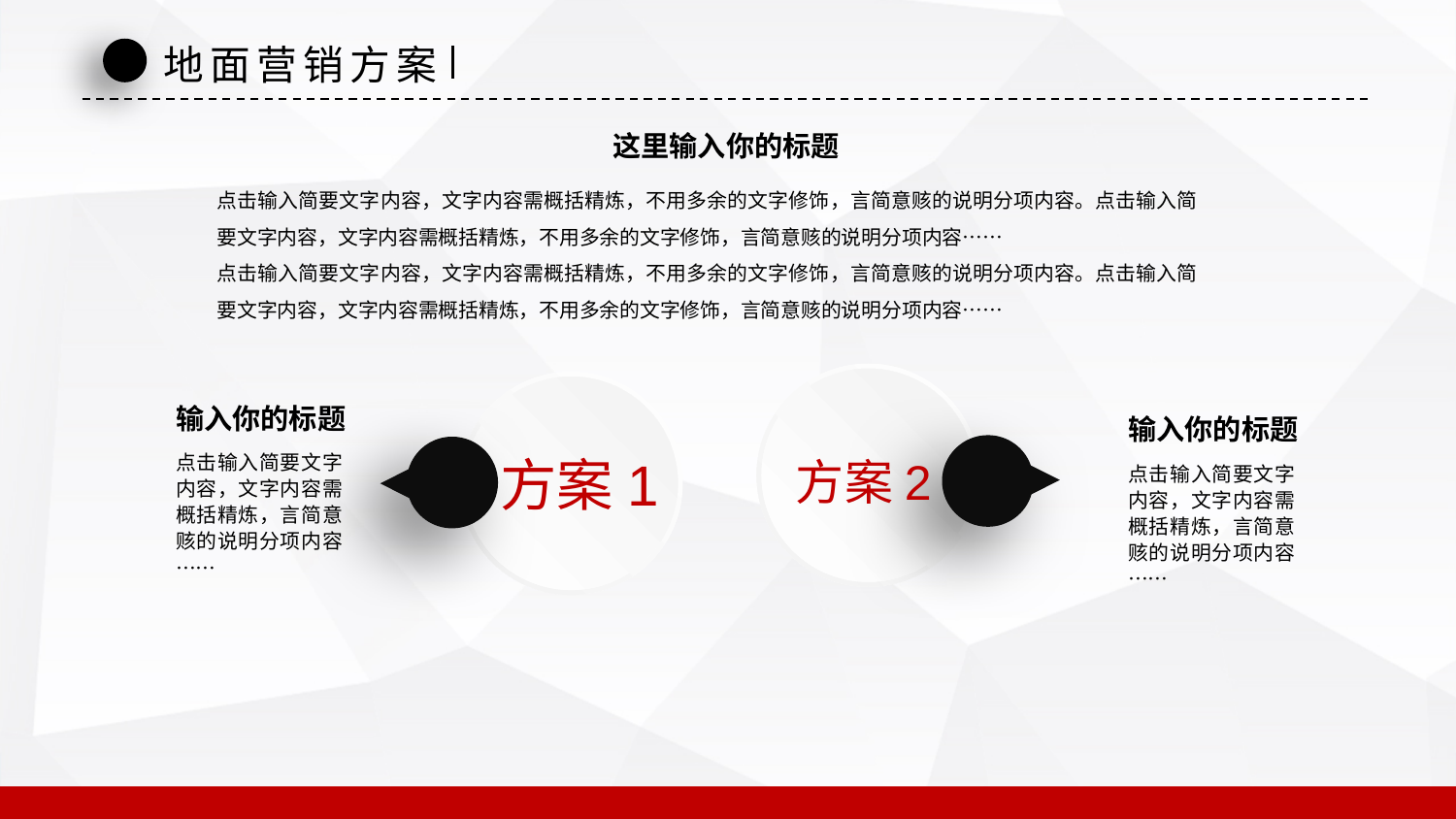

地面营销方案

这里输入你的标题
点击输入简要文字内容，文字内容需概括精炼，不用多余的文字修饰，言简意赅的说明分项内容。点击输入简要文字内容，文字内容需概括精炼，不用多余的文字修饰，言简意赅的说明分项内容……
点击输入简要文字内容，文字内容需概括精炼，不用多余的文字修饰，言简意赅的说明分项内容。点击输入简要文字内容，文字内容需概括精炼，不用多余的文字修饰，言简意赅的说明分项内容……

输入你的标题
输入你的标题

方案1
方案2
点击输入简要文字内容，文字内容需概括精炼，言简意赅的说明分项内容……
点击输入简要文字内容，文字内容需概括精炼，言简意赅的说明分项内容……

延时符